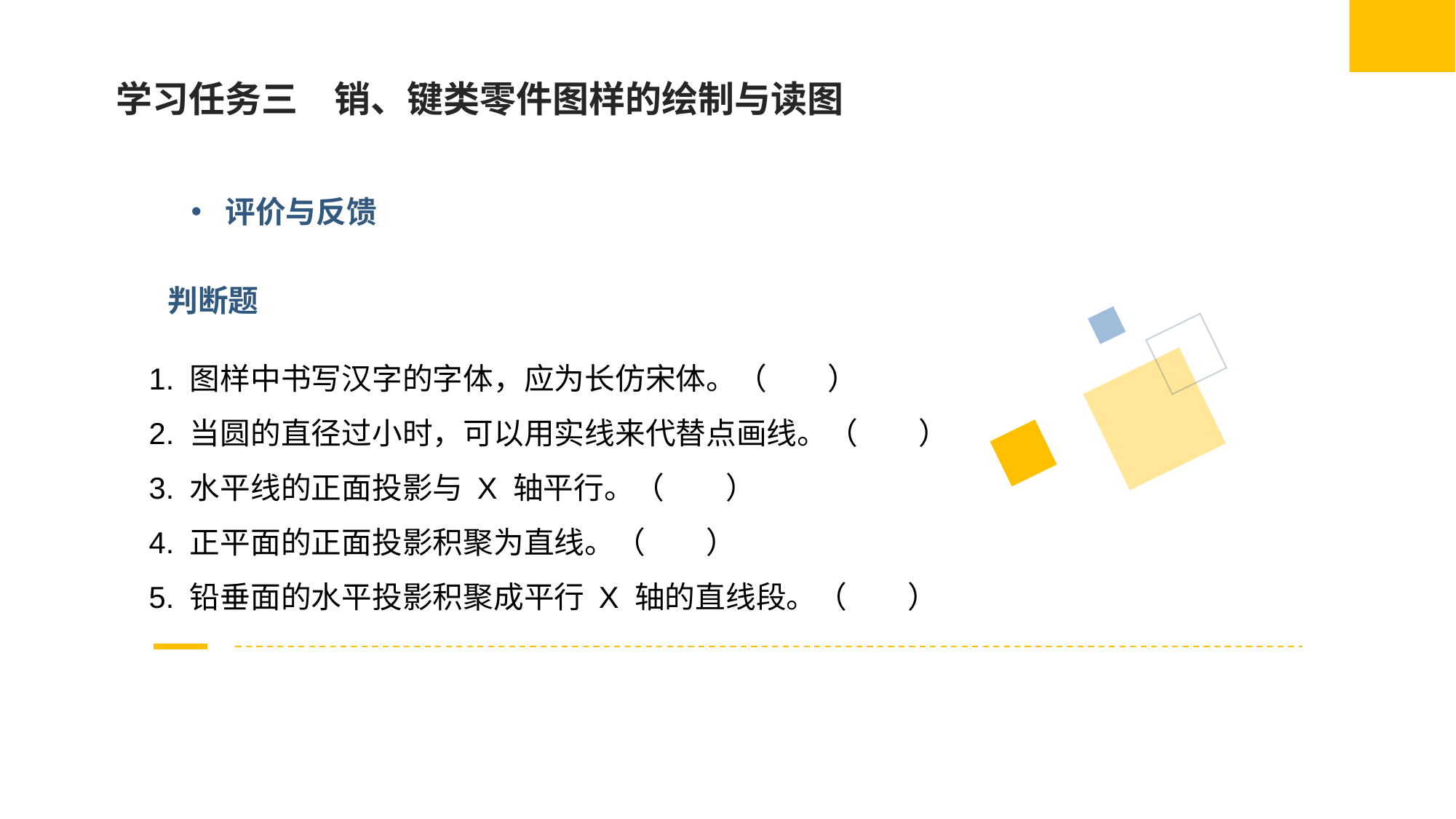

学习任务三　销、键类零件图样的绘制与读图

评价与反馈
判断题

1. 图样中书写汉字的字体，应为长仿宋体。（　　）
2. 当圆的直径过小时，可以用实线来代替点画线。（　　）
3. 水平线的正面投影与 X 轴平行。（　　）
4. 正平面的正面投影积聚为直线。（　　）
5. 铅垂面的水平投影积聚成平行 X 轴的直线段。（　　）